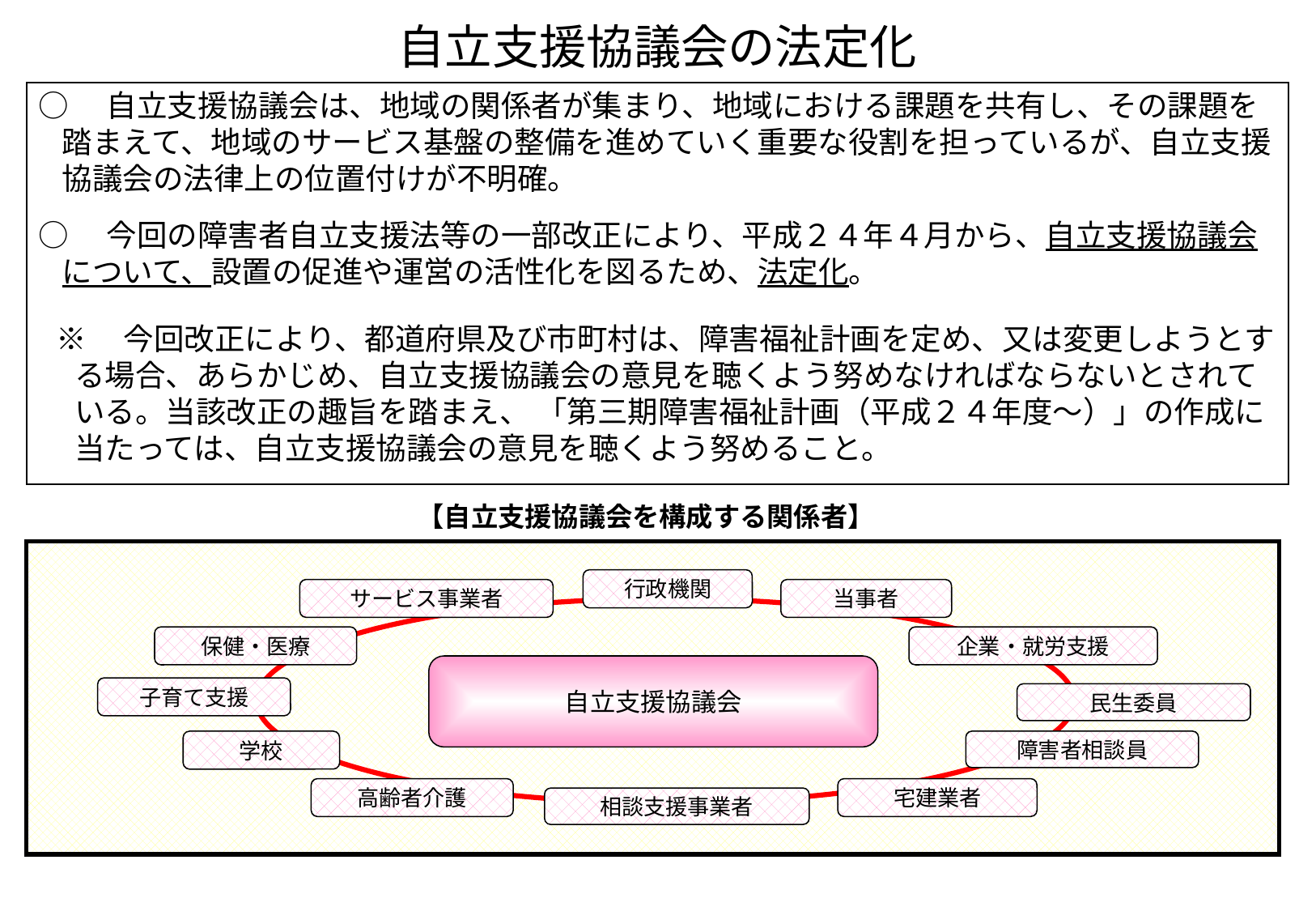

自立支援協議会の法定化

○　自立支援協議会は、地域の関係者が集まり、地域における課題を共有し、その課題を踏まえて、地域のサービス基盤の整備を進めていく重要な役割を担っているが、自立支援協議会の法律上の位置付けが不明確。
○　今回の障害者自立支援法等の一部改正により、平成２４年４月から、自立支援協議会について、設置の促進や運営の活性化を図るため、法定化。

　※ 　今回改正により、都道府県及び市町村は、障害福祉計画を定め、又は変更しようとする場合、あらかじめ、自立支援協議会の意見を聴くよう努めなければならないとされている。当該改正の趣旨を踏まえ、 「第三期障害福祉計画（平成２４年度～）」の作成に当たっては、自立支援協議会の意見を聴くよう努めること。

【自立支援協議会を構成する関係者】

行政機関
サービス事業者
当事者

保健・医療
企業・就労支援
自立支援協議会
子育て支援
民生委員
学校
障害者相談員
高齢者介護
宅建業者
相談支援事業者